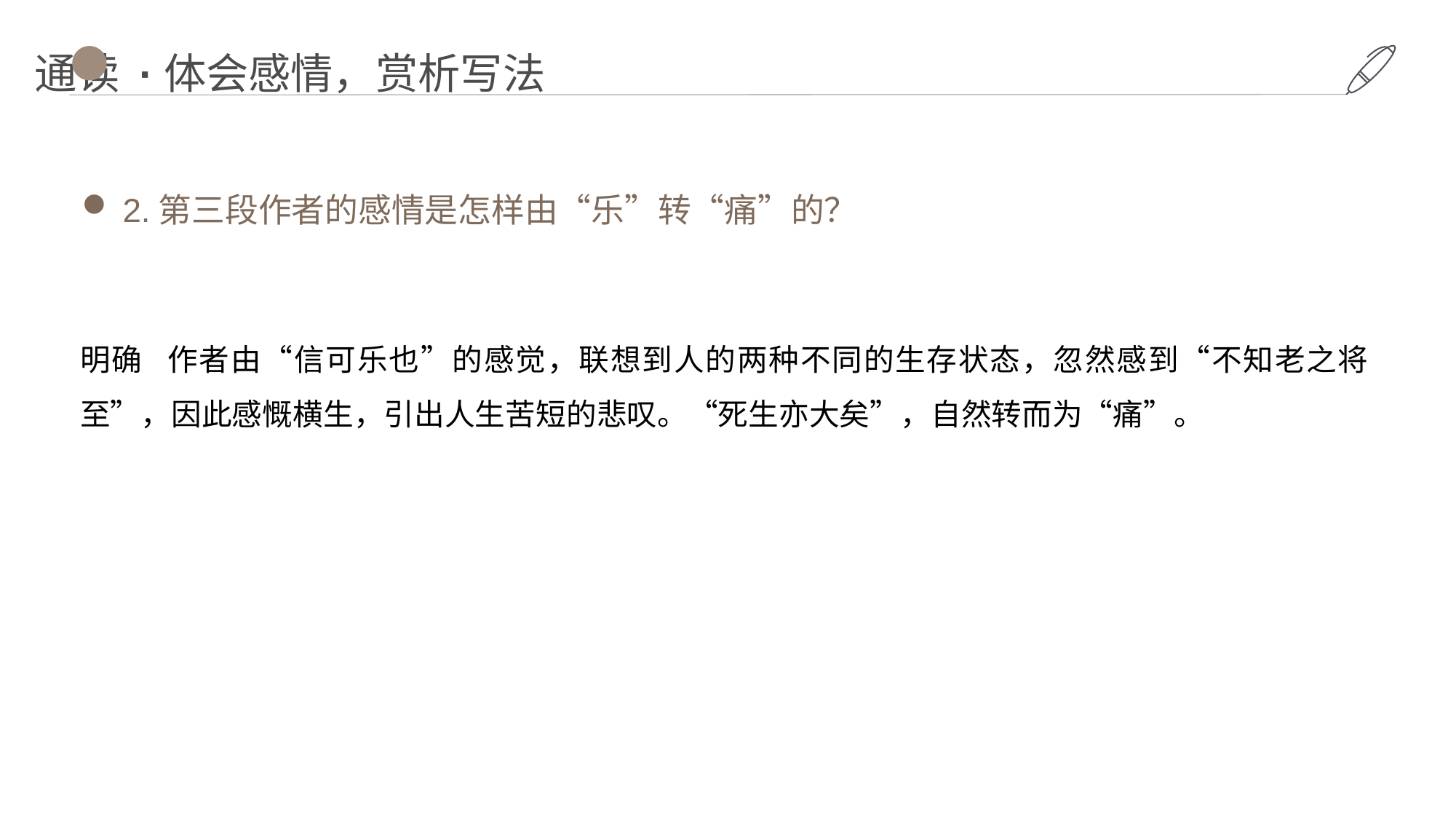

通读 ·体会感情，赏析写法

2.第三段作者的感情是怎样由“乐”转“痛”的？
明确   作者由“信可乐也”的感觉，联想到人的两种不同的生存状态，忽然感到“不知老之将至”，因此感慨横生，引出人生苦短的悲叹。“死生亦大矣”，自然转而为“痛”。